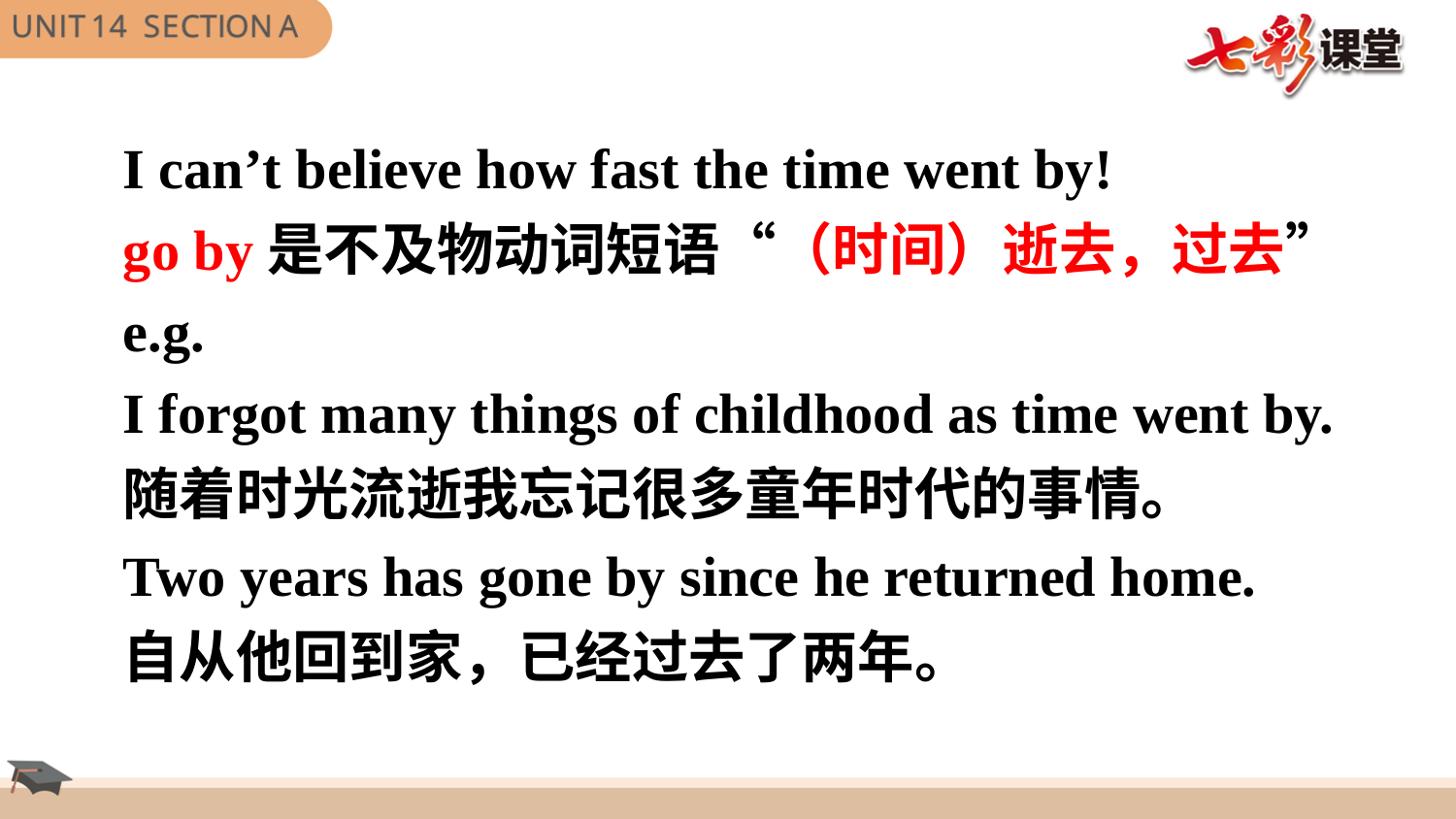

I can’t believe how fast the time went by!
go by是不及物动词短语“（时间）逝去，过去”
e.g.
I forgot many things of childhood as time went by.
随着时光流逝我忘记很多童年时代的事情。
Two years has gone by since he returned home.
自从他回到家，已经过去了两年。